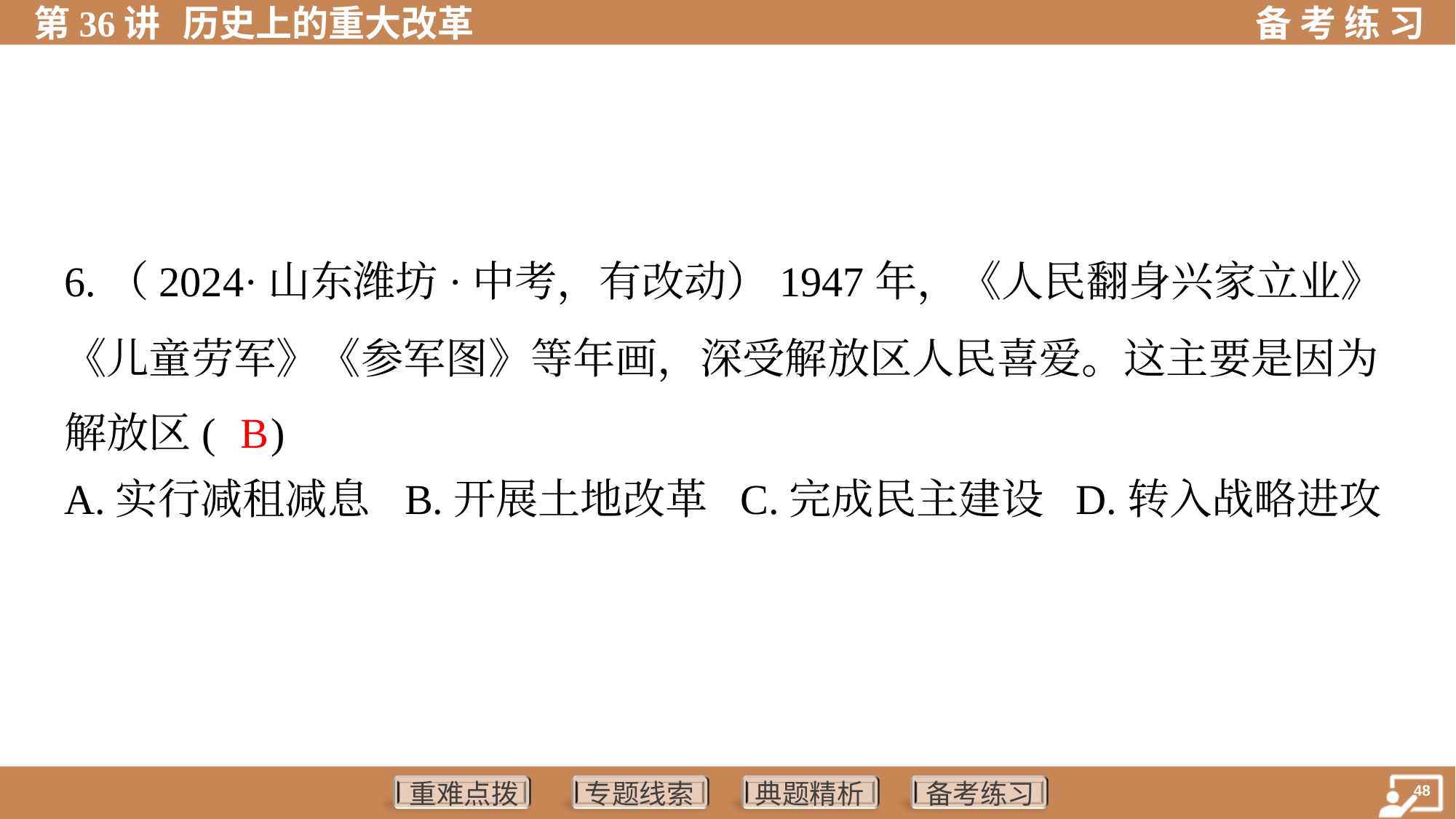

6.（2024·山东潍坊·中考，有改动）1947年，《人民翻身兴家立业》
《儿童劳军》《参军图》等年画，深受解放区人民喜爱。这主要是因为
解放区(     )
B
A.实行减租减息	B.开展土地改革	C.完成民主建设	D.转入战略进攻